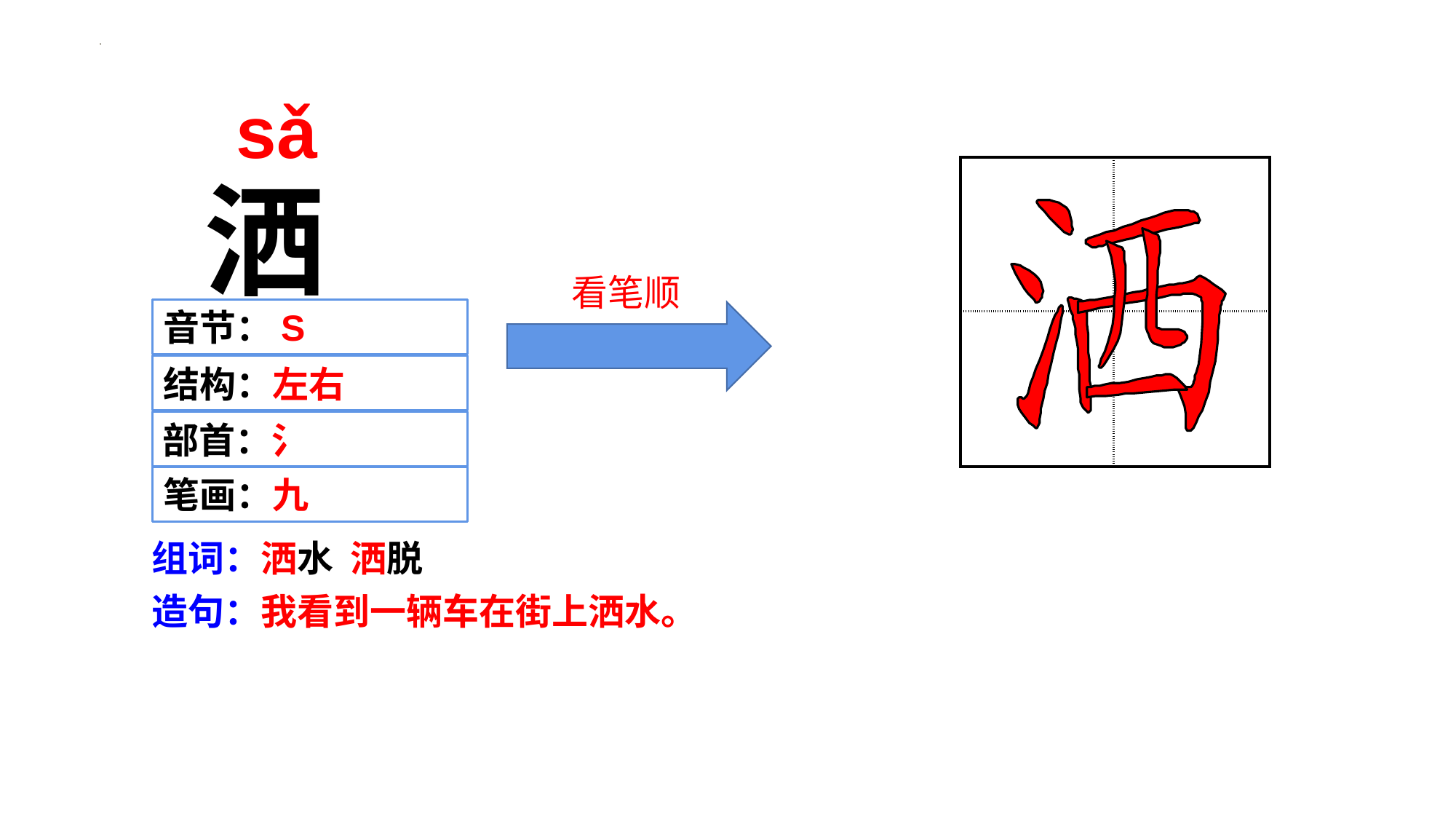

sǎ
|  |  |
| --- | --- |
|  |  |
洒

     看笔顺

音节：S

结构：左右

部首：氵
笔画：九
组词：洒水  洒脱
造句：我看到一辆车在街上洒水。